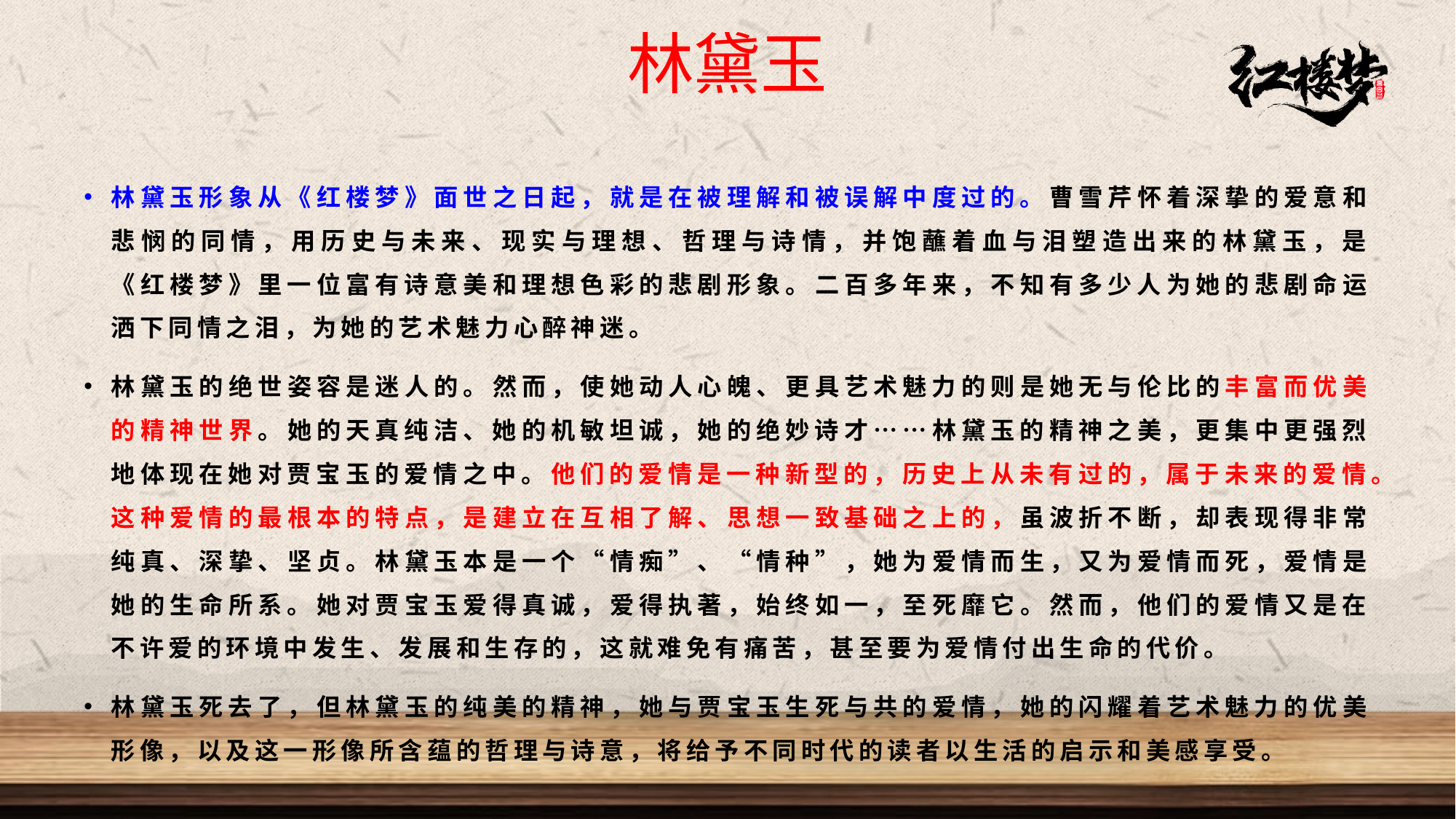

林黛玉
林黛玉形象从《红楼梦》面世之日起，就是在被理解和被误解中度过的。曹雪芹怀着深挚的爱意和悲悯的同情，用历史与未来、现实与理想、哲理与诗情，并饱蘸着血与泪塑造出来的林黛玉，是《红楼梦》里一位富有诗意美和理想色彩的悲剧形象。二百多年来，不知有多少人为她的悲剧命运洒下同情之泪，为她的艺术魅力心醉神迷。
林黛玉的绝世姿容是迷人的。然而，使她动人心魄、更具艺术魅力的则是她无与伦比的丰富而优美的精神世界。她的天真纯洁、她的机敏坦诚，她的绝妙诗才……林黛玉的精神之美，更集中更强烈地体现在她对贾宝玉的爱情之中。他们的爱情是一种新型的，历史上从未有过的，属于未来的爱情。这种爱情的最根本的特点，是建立在互相了解、思想一致基础之上的，虽波折不断，却表现得非常纯真、深挚、坚贞。林黛玉本是一个“情痴”、“情种”，她为爱情而生，又为爱情而死，爱情是她的生命所系。她对贾宝玉爱得真诚，爱得执著，始终如一，至死靡它。然而，他们的爱情又是在不许爱的环境中发生、发展和生存的，这就难免有痛苦，甚至要为爱情付出生命的代价。
林黛玉死去了，但林黛玉的纯美的精神，她与贾宝玉生死与共的爱情，她的闪耀着艺术魅力的优美形像，以及这一形像所含蕴的哲理与诗意，将给予不同时代的读者以生活的启示和美感享受。